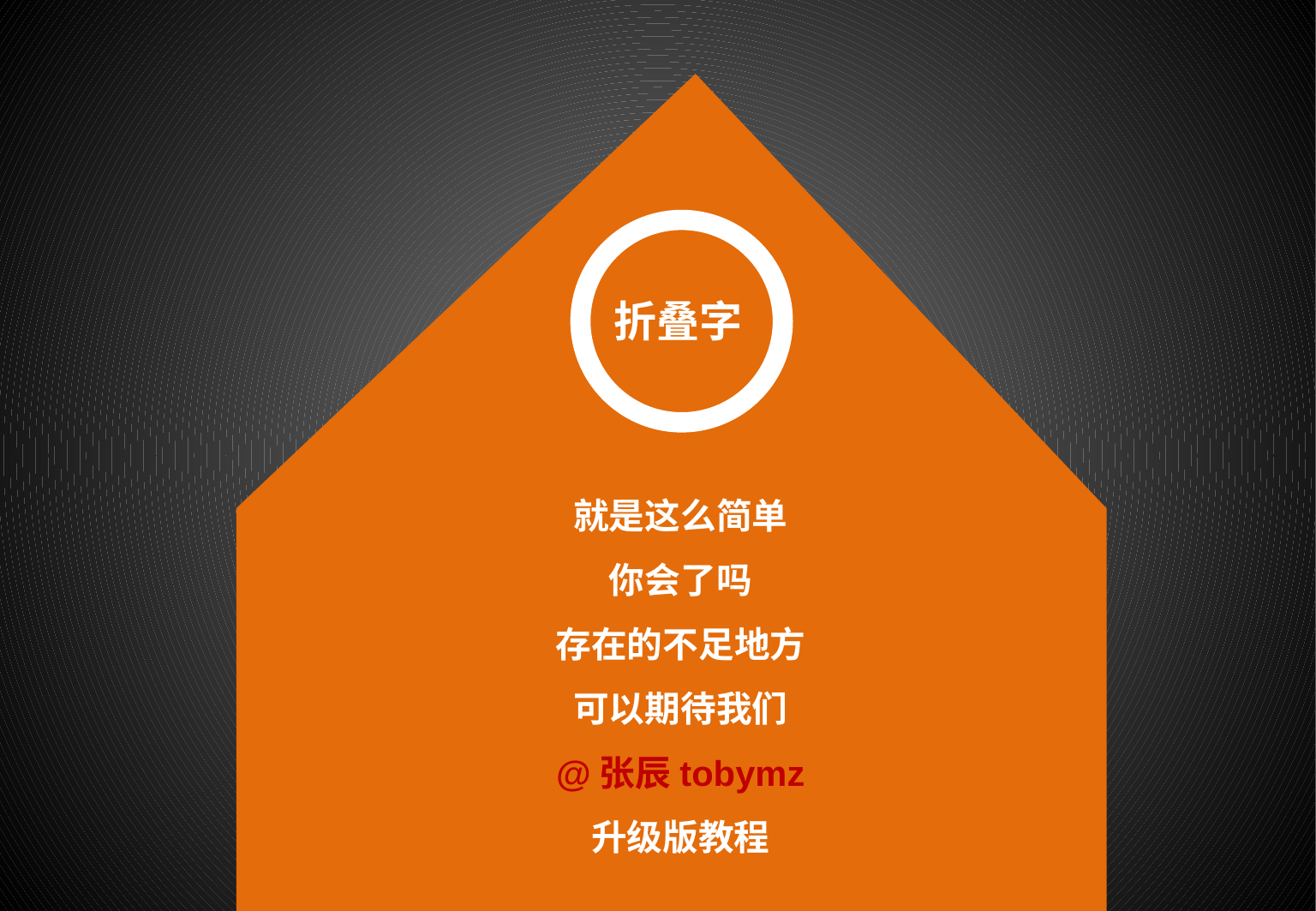

折叠字

就是这么简单
你会了吗
存在的不足地方
可以期待我们
@张辰tobymz
升级版教程